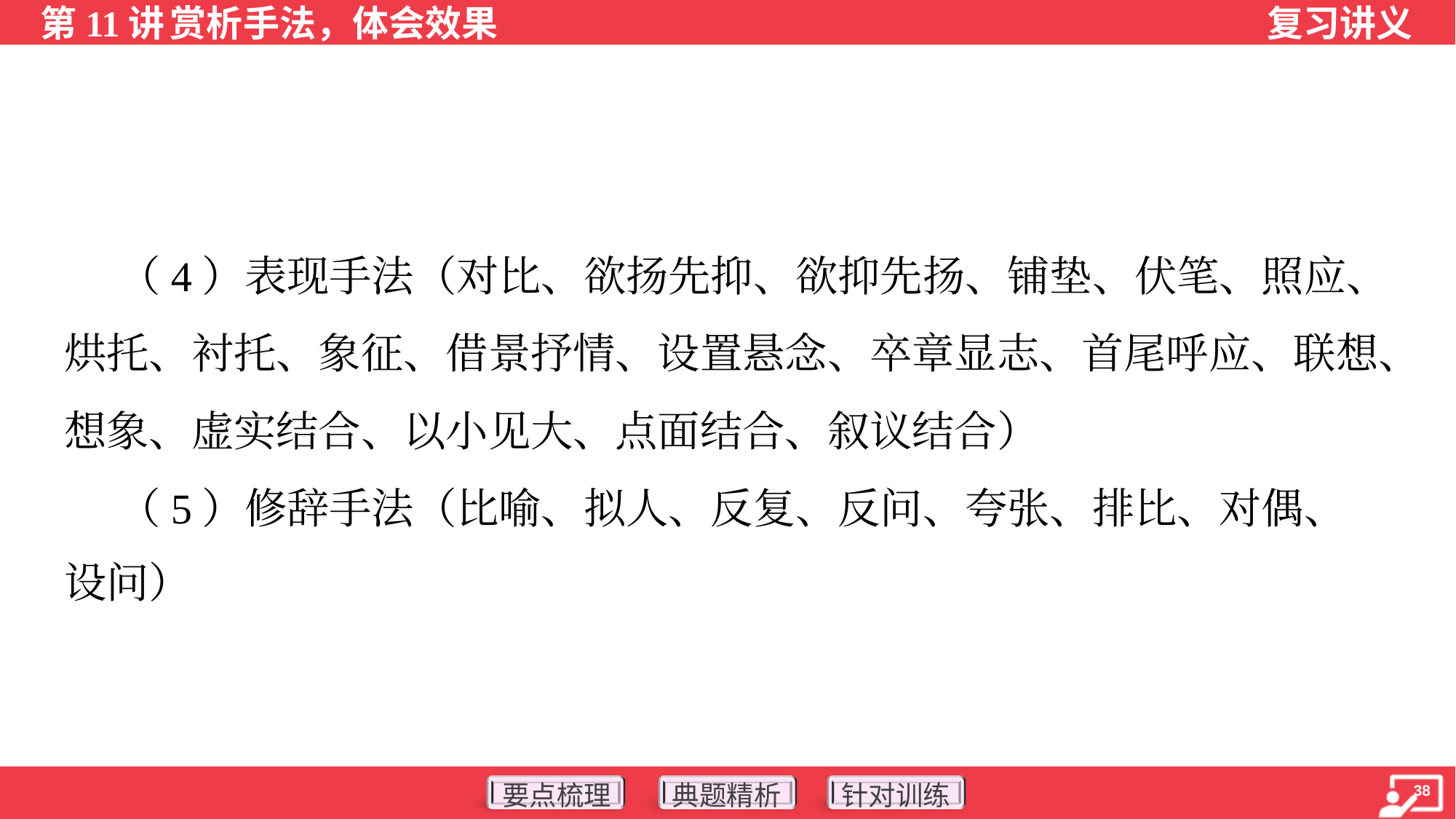

（4）表现手法（对比、欲扬先抑、欲抑先扬、铺垫、伏笔、照应、
烘托、衬托、象征、借景抒情、设置悬念、卒章显志、首尾呼应、联想、
想象、虚实结合、以小见大、点面结合、叙议结合）
    （5）修辞手法（比喻、拟人、反复、反问、夸张、排比、对偶、
设问）